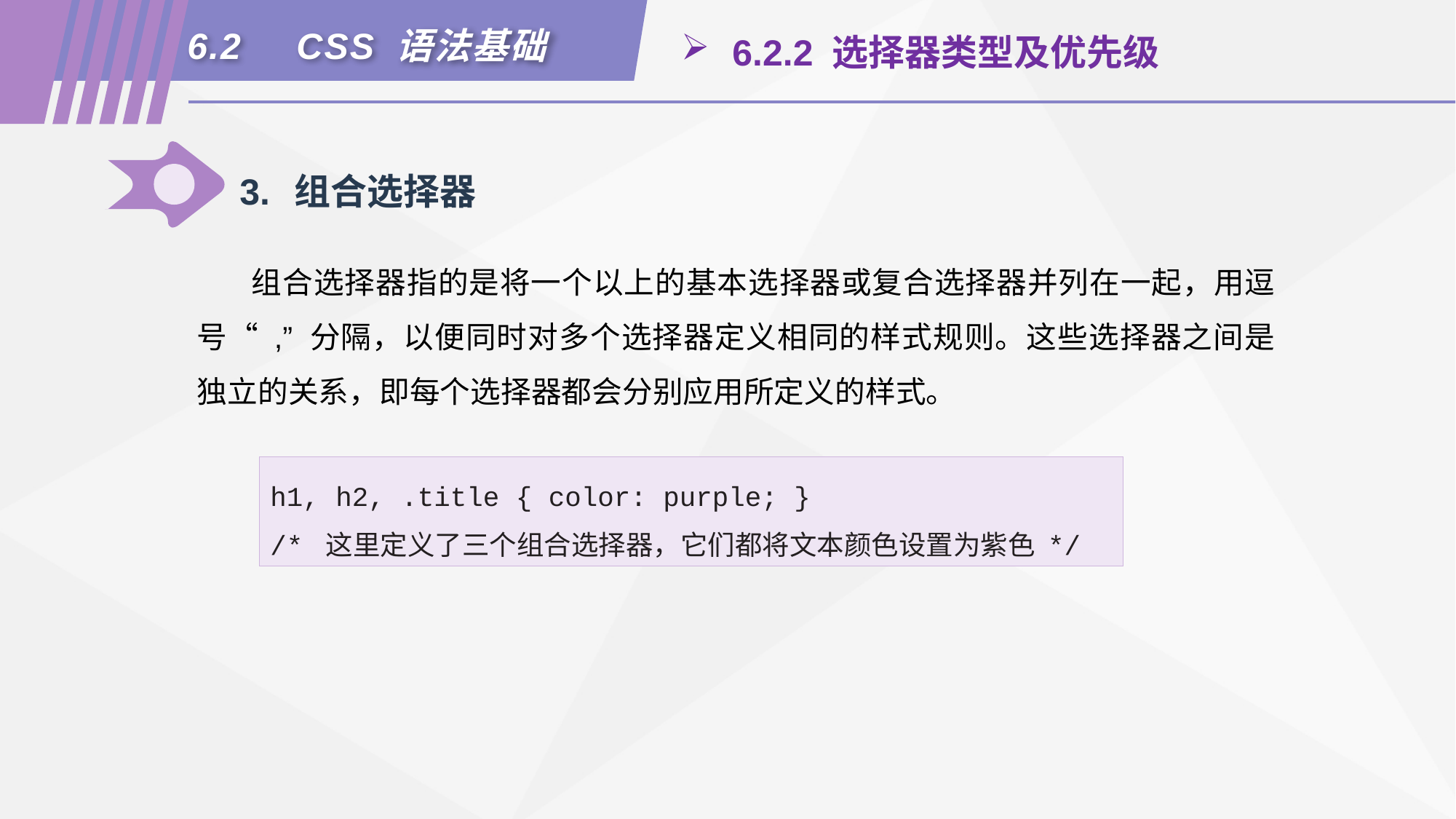

6.2	CSS 语法基础
 6.2.2 选择器类型及优先级

3.	组合选择器
组合选择器指的是将一个以上的基本选择器或复合选择器并列在一起，用逗号“ ,” 分隔，以便同时对多个选择器定义相同的样式规则。这些选择器之间是独立的关系，即每个选择器都会分别应用所定义的样式。
h1, h2, .title { color: purple; }
/* 这里定义了三个组合选择器，它们都将文本颜色设置为紫色 */